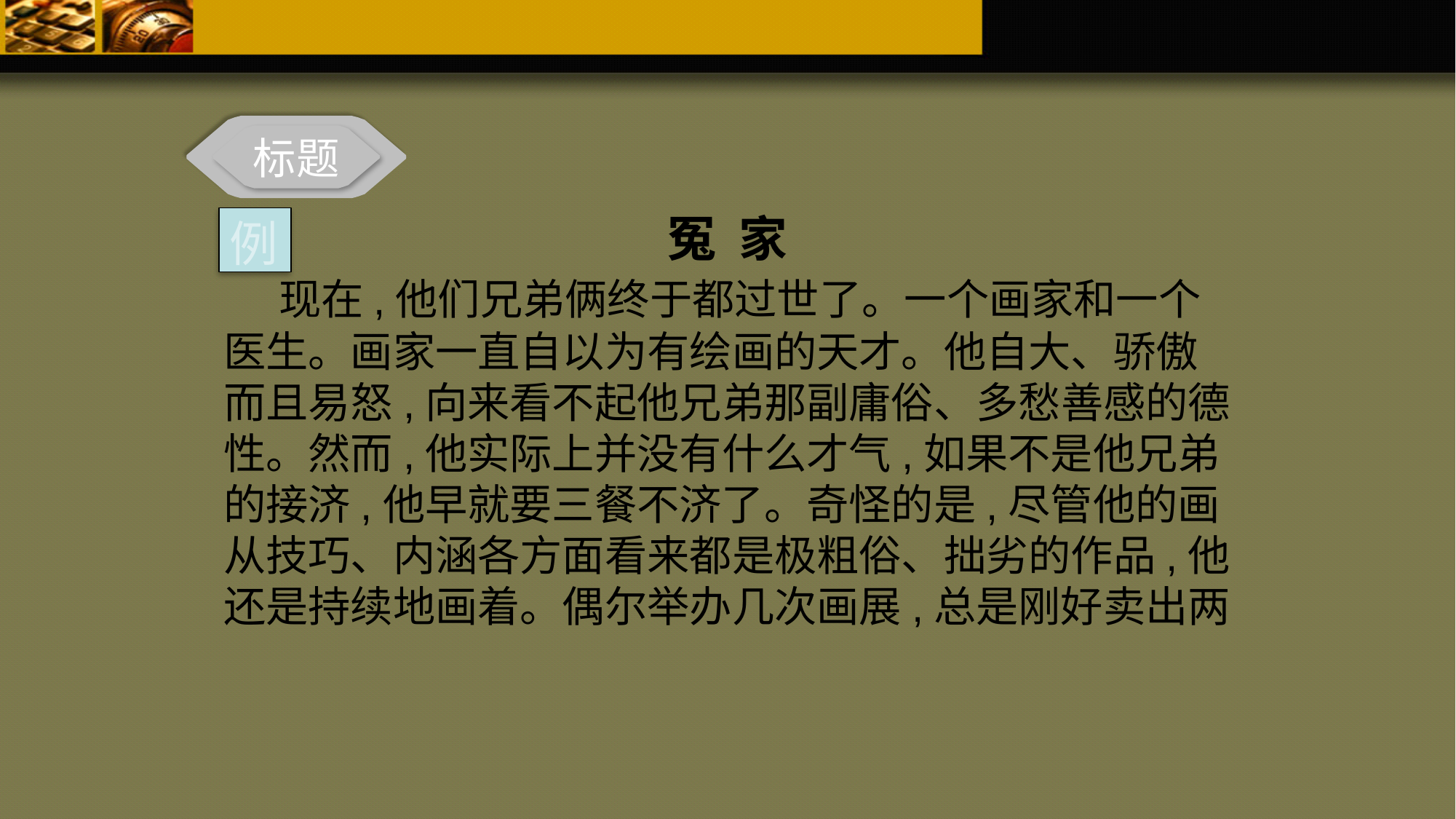

标题
冤  家
    现在,他们兄弟俩终于都过世了。一个画家和一个医生。画家一直自以为有绘画的天才。他自大、骄傲而且易怒,向来看不起他兄弟那副庸俗、多愁善感的德性。然而,他实际上并没有什么才气,如果不是他兄弟的接济,他早就要三餐不济了。奇怪的是,尽管他的画从技巧、内涵各方面看来都是极粗俗、拙劣的作品,他还是持续地画着。偶尔举办几次画展,总是刚好卖出两
例